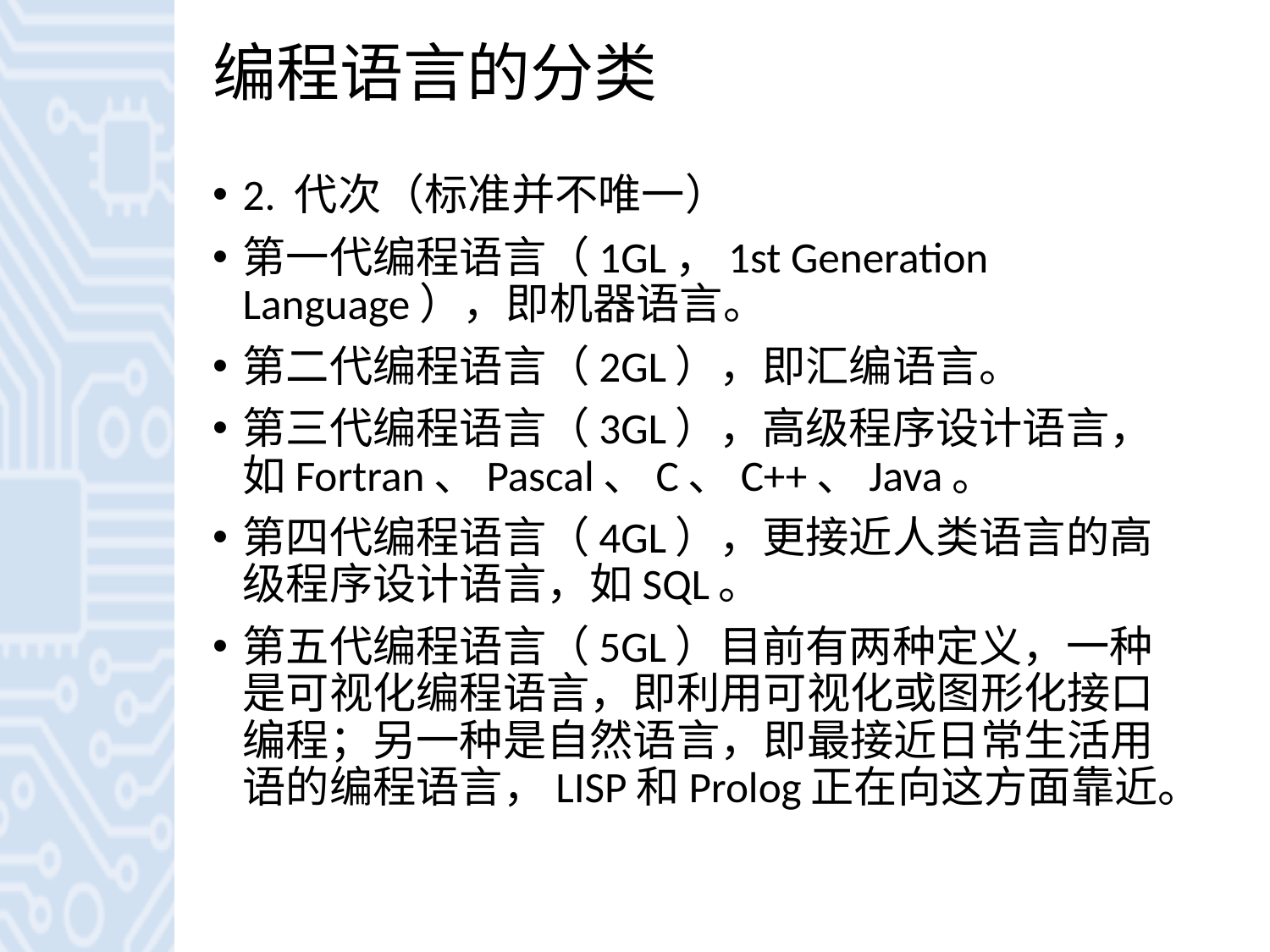

# 编程语言的分类
2. 代次（标准并不唯一）
第一代编程语言（1GL，1st Generation Language），即机器语言。
第二代编程语言（2GL），即汇编语言。
第三代编程语言（3GL），高级程序设计语言，如Fortran、Pascal、C、C++、Java。
第四代编程语言（4GL），更接近人类语言的高级程序设计语言，如SQL。
第五代编程语言（5GL）目前有两种定义，一种是可视化编程语言，即利用可视化或图形化接口编程；另一种是自然语言，即最接近日常生活用语的编程语言，LISP和Prolog正在向这方面靠近。